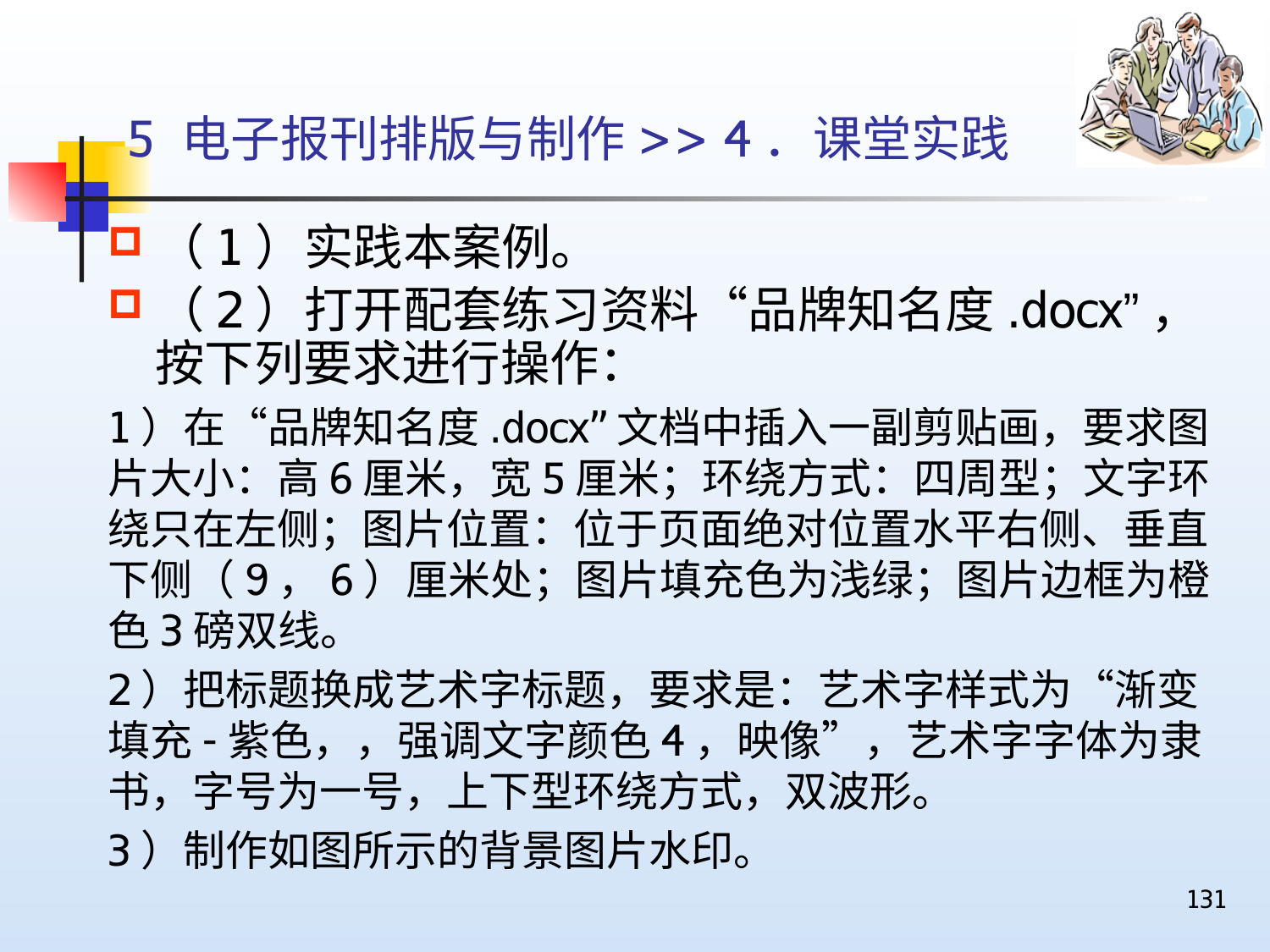

# 5 电子报刊排版与制作>> 4．课堂实践
（1）实践本案例。
（2）打开配套练习资料“品牌知名度.docx”，按下列要求进行操作：
1）在“品牌知名度.docx”文档中插入一副剪贴画，要求图片大小：高6厘米，宽5厘米；环绕方式：四周型；文字环绕只在左侧；图片位置：位于页面绝对位置水平右侧、垂直下侧（9，6）厘米处；图片填充色为浅绿；图片边框为橙色3磅双线。
2）把标题换成艺术字标题，要求是：艺术字样式为“渐变填充-紫色，，强调文字颜色4，映像”，艺术字字体为隶书，字号为一号，上下型环绕方式，双波形。
3）制作如图所示的背景图片水印。
131